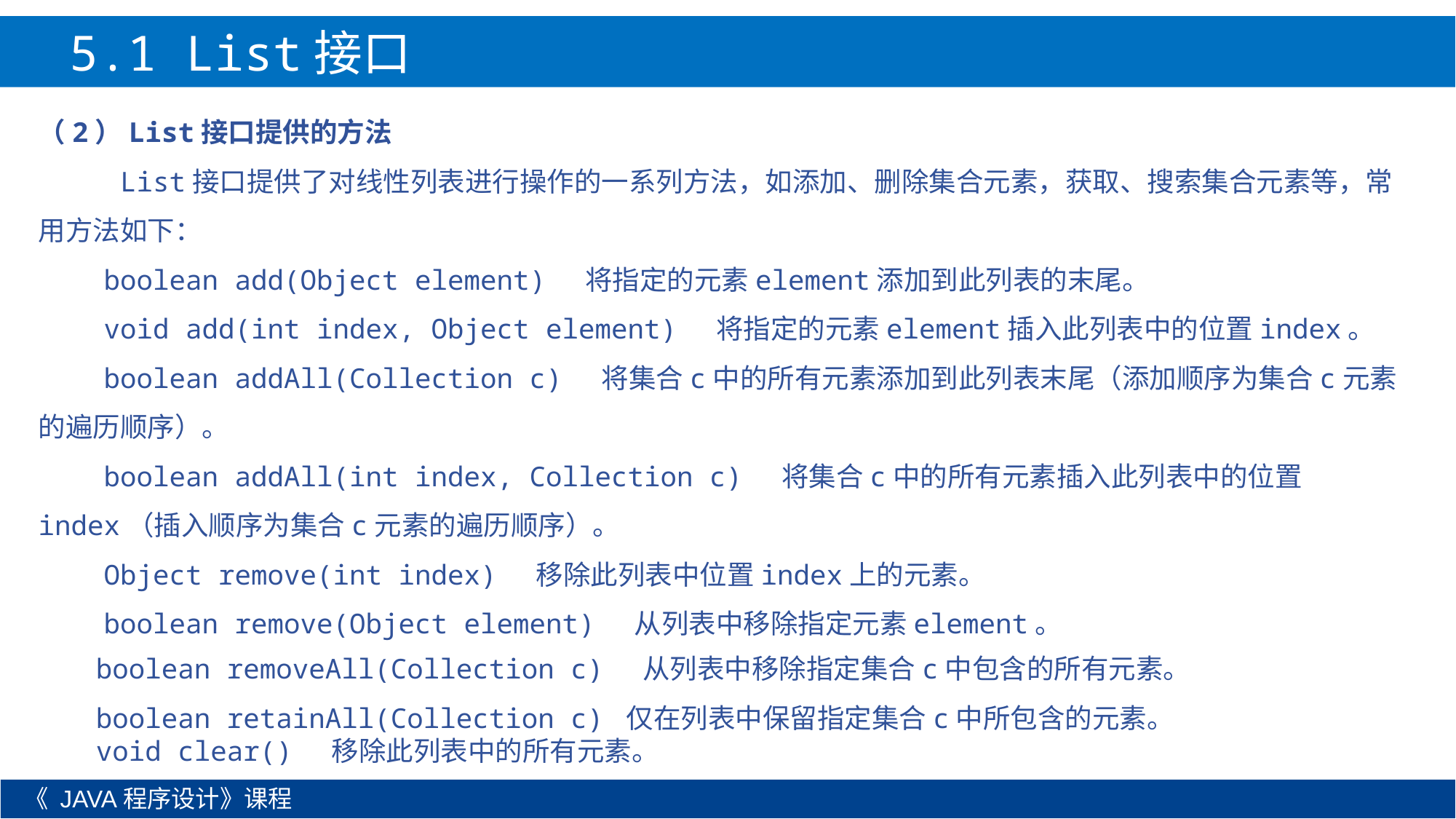

5.1 List接口
（2）List接口提供的方法
     List接口提供了对线性列表进行操作的一系列方法，如添加、删除集合元素，获取、搜索集合元素等，常用方法如下：
    boolean add(Object element)  将指定的元素element添加到此列表的末尾。
    void add(int index, Object element)  将指定的元素element插入此列表中的位置index。
    boolean addAll(Collection c)  将集合c中的所有元素添加到此列表末尾（添加顺序为集合c元素的遍历顺序）。
    boolean addAll(int index, Collection c)  将集合c中的所有元素插入此列表中的位置index（插入顺序为集合c元素的遍历顺序）。
    Object remove(int index)  移除此列表中位置index上的元素。
    boolean remove(Object element)  从列表中移除指定元素element。
boolean removeAll(Collection c)  从列表中移除指定集合c中包含的所有元素。
boolean retainAll(Collection c) 仅在列表中保留指定集合c中所包含的元素。
void clear()  移除此列表中的所有元素。
《 JAVA程序设计》课程